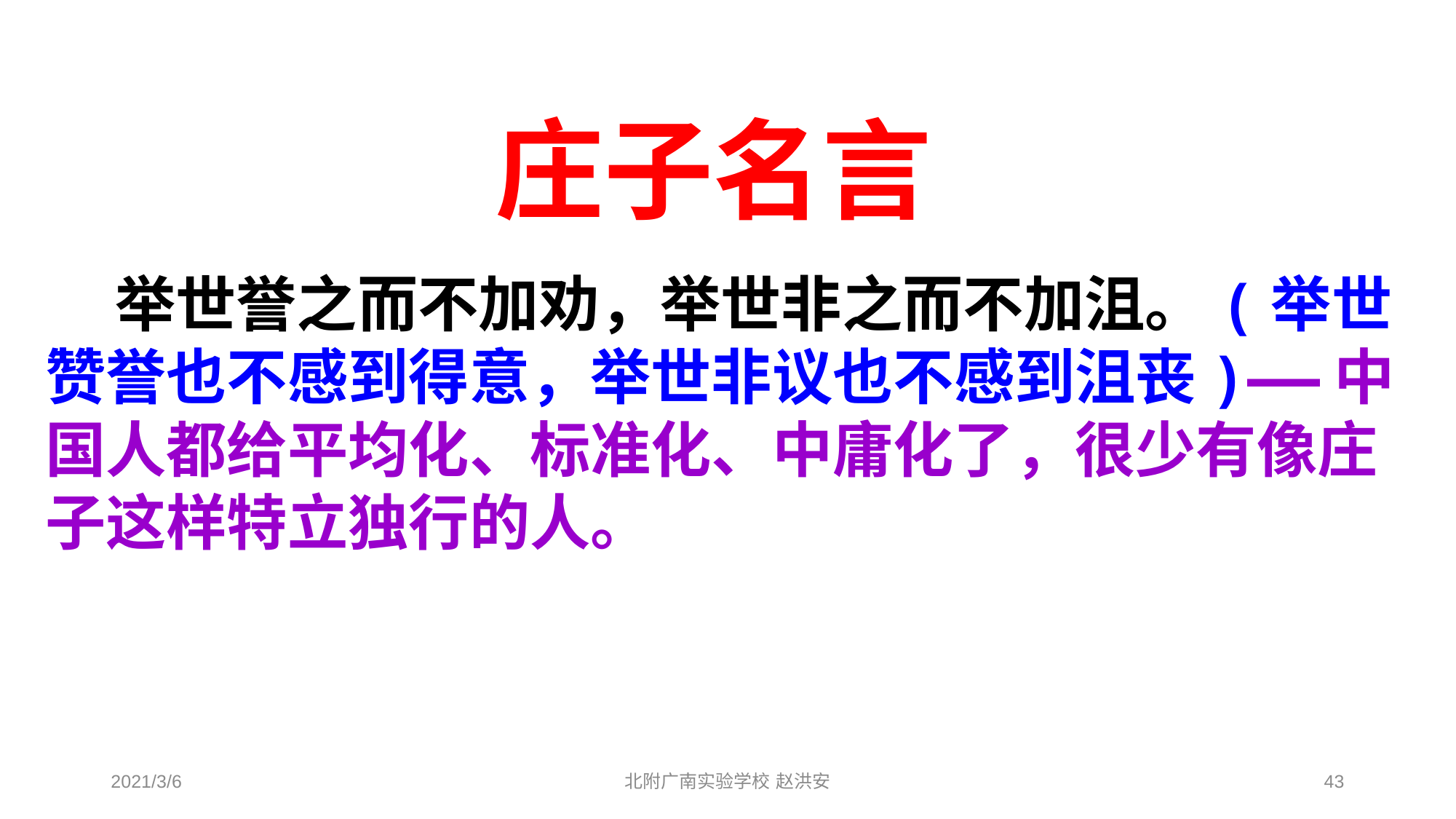

庄子名言
    举世誉之而不加劝，举世非之而不加沮。(举世赞誉也不感到得意，举世非议也不感到沮丧)——中国人都给平均化、标准化、中庸化了，很少有像庄子这样特立独行的人。
2021/3/6
北附广南实验学校 赵洪安
43